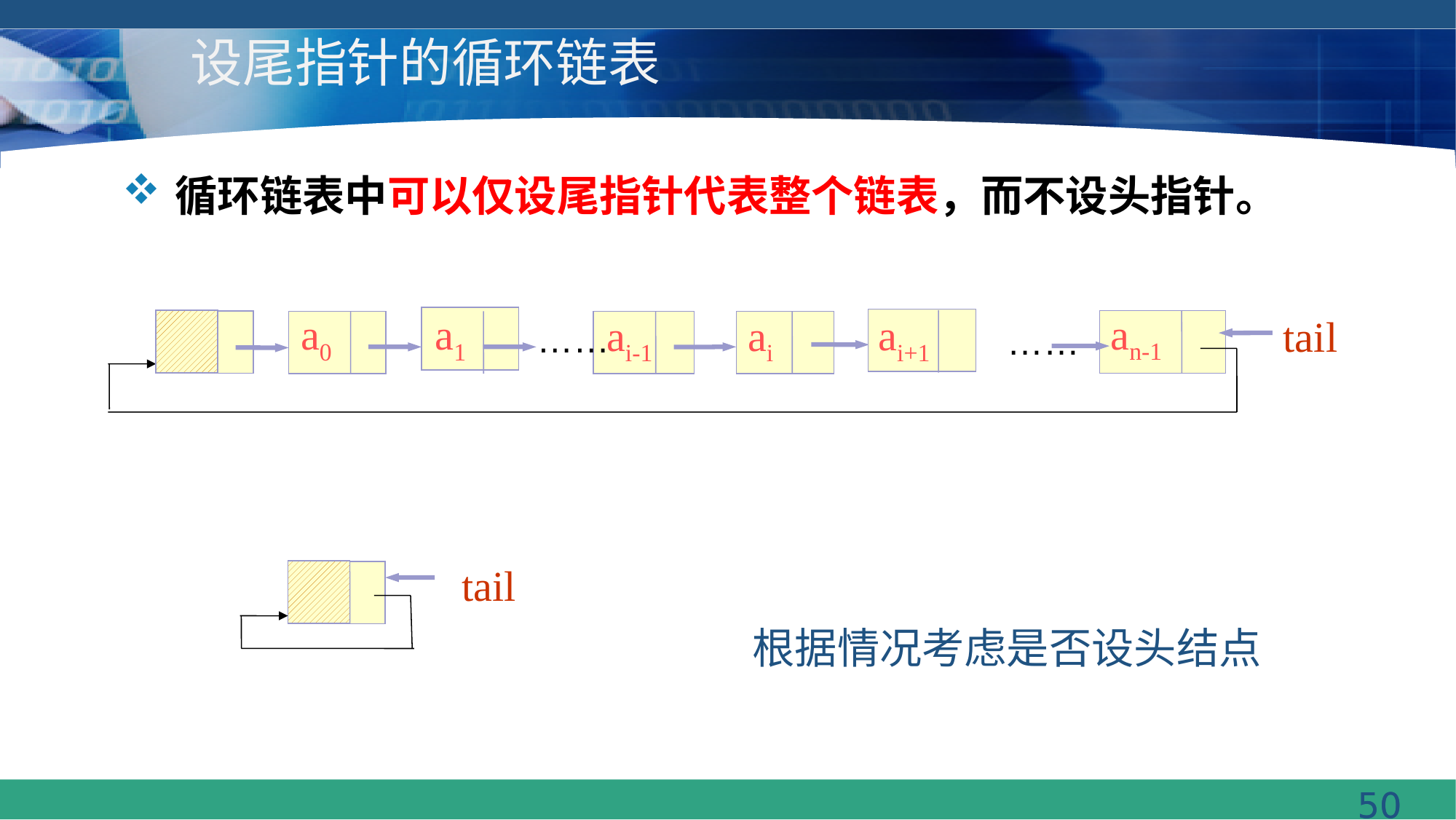

# 设尾指针的循环链表
循环链表中可以仅设尾指针代表整个链表，而不设头指针。

an-1
a0
a1
ai+1
ai
ai-1
tail

……

……

tail

根据情况考虑是否设头结点